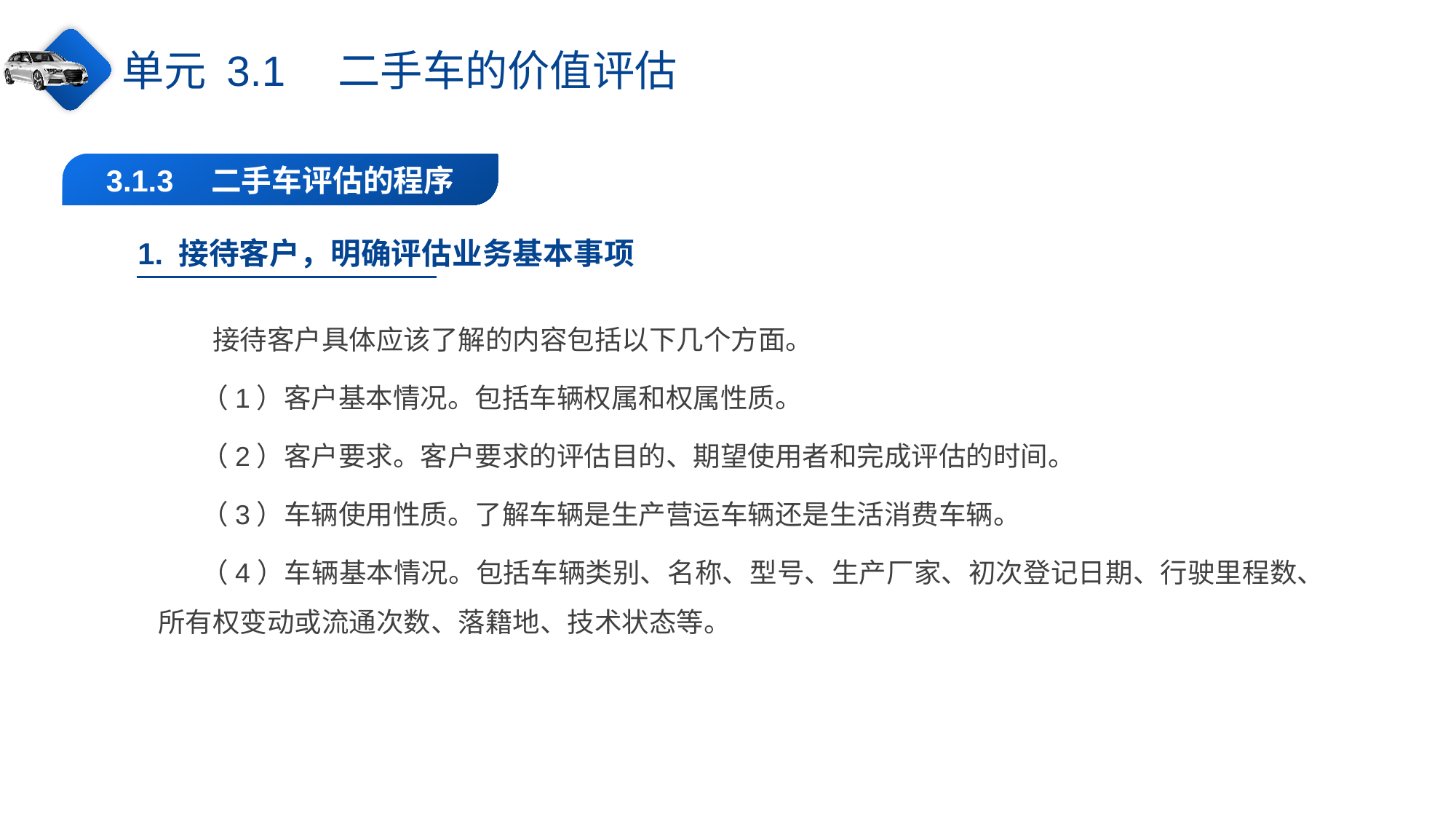

单元 3.1　二手车的价值评估
3.1.3　二手车评估的程序
1. 接待客户，明确评估业务基本事项
接待客户具体应该了解的内容包括以下几个方面。
（1）客户基本情况。包括车辆权属和权属性质。
（2）客户要求。客户要求的评估目的、期望使用者和完成评估的时间。
（3）车辆使用性质。了解车辆是生产营运车辆还是生活消费车辆。
（4）车辆基本情况。包括车辆类别、名称、型号、生产厂家、初次登记日期、行驶里程数、所有权变动或流通次数、落籍地、技术状态等。